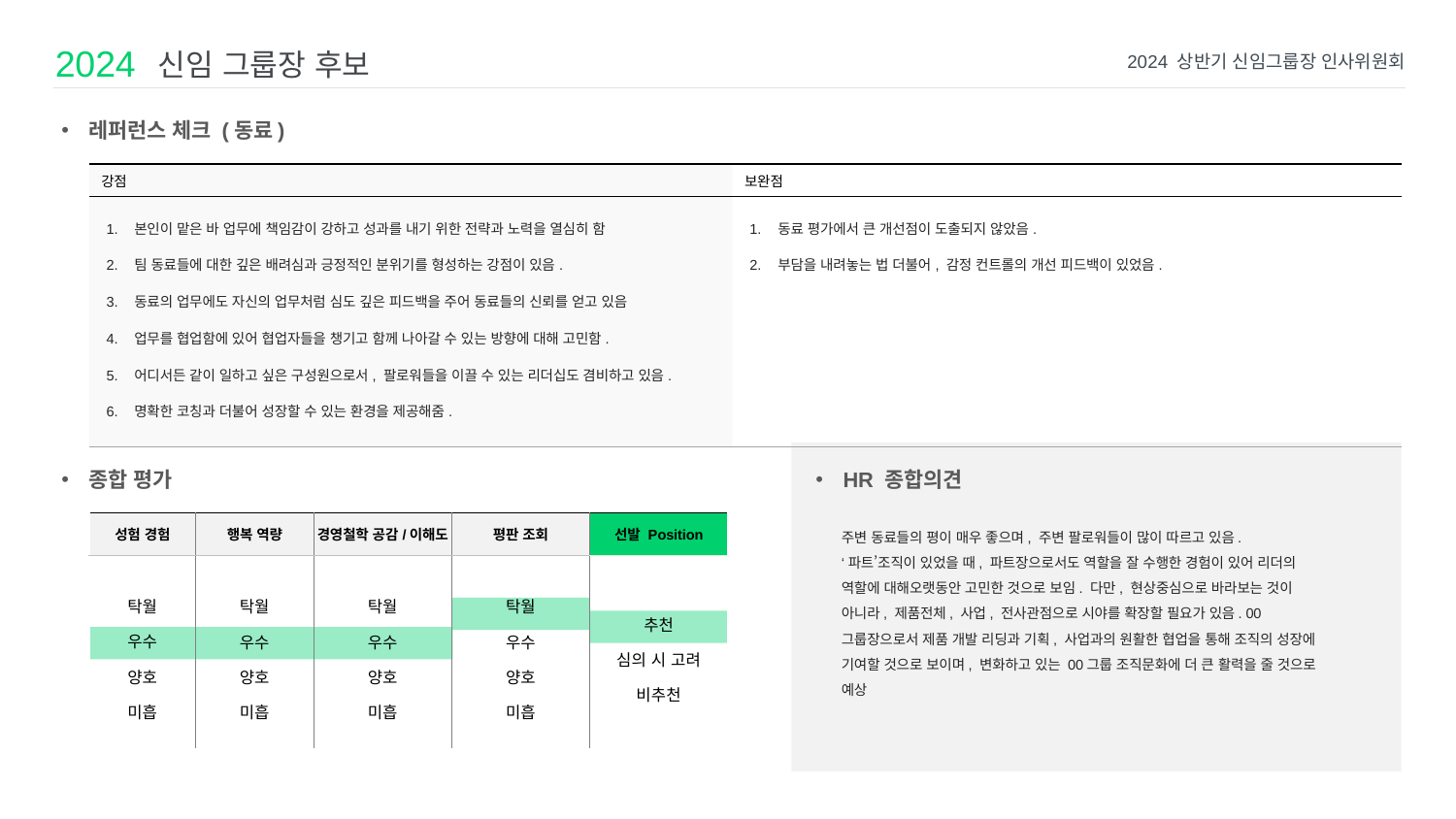

신임 그룹장 후보
2024
2024 상반기 신임그룹장 인사위원회
레퍼런스 체크 (동료)
| 강점 | 보완점 |
| --- | --- |
| 본인이 맡은 바 업무에 책임감이 강하고 성과를 내기 위한 전략과 노력을 열심히 함 팀 동료들에 대한 깊은 배려심과 긍정적인 분위기를 형성하는 강점이 있음. 동료의 업무에도 자신의 업무처럼 심도 깊은 피드백을 주어 동료들의 신뢰를 얻고 있음 업무를 협업함에 있어 협업자들을 챙기고 함께 나아갈 수 있는 방향에 대해 고민함. 어디서든 같이 일하고 싶은 구성원으로서, 팔로워들을 이끌 수 있는 리더십도 겸비하고 있음. 명확한 코칭과 더불어 성장할 수 있는 환경을 제공해줌. | 동료 평가에서 큰 개선점이 도출되지 않았음. 부담을 내려놓는 법 더불어, 감정 컨트롤의 개선 피드백이 있었음. |

종합 평가
HR 종합의견
| 성험 경험 | 행복 역량 | 경영철학 공감/이해도 | 평판 조회 | 선발 Position |
| --- | --- | --- | --- | --- |
| 탁월 우수 양호 미흡 | 탁월 우수 양호 미흡 | 탁월 우수 양호 미흡 | 탁월 우수 양호 미흡 | 추천 심의 시 고려 비추천 |
주변 동료들의 평이 매우 좋으며, 주변 팔로워들이 많이 따르고 있음.
‘파트’조직이 있었을 때, 파트장으로서도 역할을 잘 수행한 경험이 있어 리더의 역할에 대해오랫동안 고민한 것으로 보임. 다만, 현상중심으로 바라보는 것이 아니라, 제품전체, 사업, 전사관점으로 시야를 확장할 필요가 있음. 00그룹장으로서 제품 개발 리딩과 기획, 사업과의 원활한 협업을 통해 조직의 성장에 기여할 것으로 보이며, 변화하고 있는 00그룹 조직문화에 더 큰 활력을 줄 것으로 예상